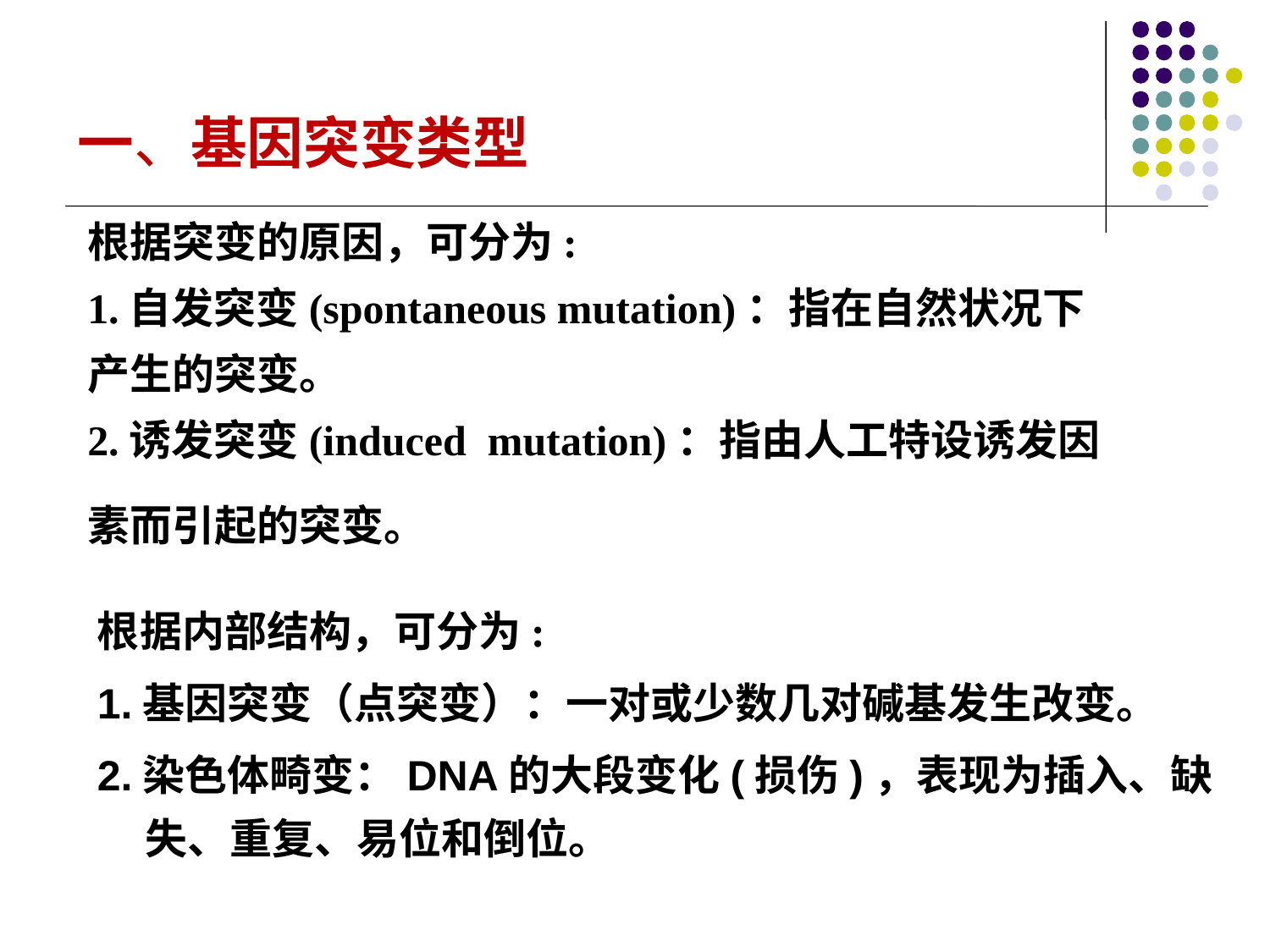

一、基因突变类型
一、基因突变的类型(Types of mutation)
根据突变的原因，可分为:
1.自发突变(spontaneous mutation)：指在自然状况下产生的突变。
2.诱发突变(induced  mutation)：指由人工特设诱发因素而引起的突变。

根据内部结构，可分为:
1.基因突变（点突变）：一对或少数几对碱基发生改变。
2.染色体畸变：DNA的大段变化(损伤)，表现为插入、缺失、重复、易位和倒位。